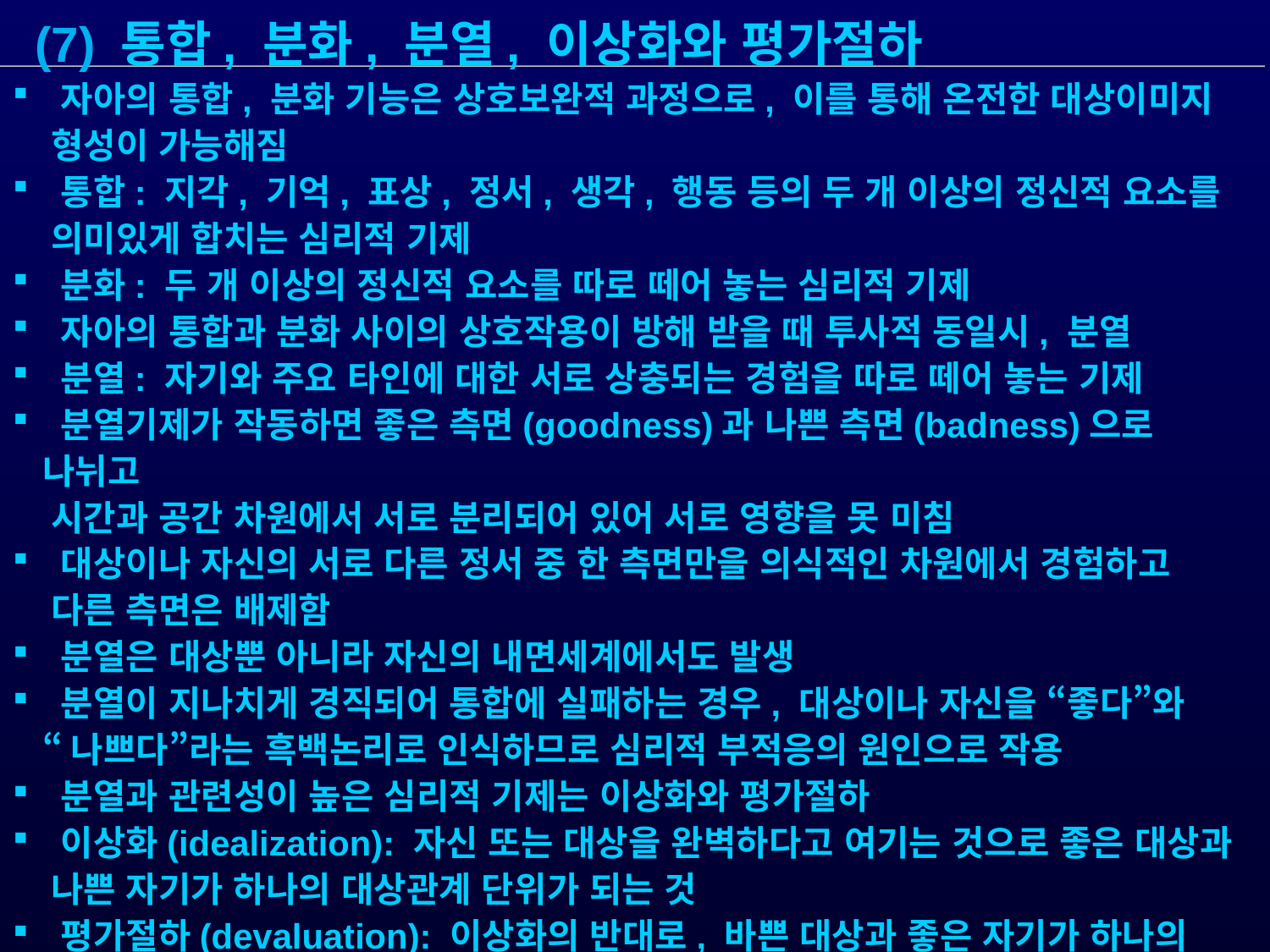

(7) 통합, 분화, 분열, 이상화와 평가절하

 자아의 통합, 분화 기능은 상호보완적 과정으로, 이를 통해 온전한 대상이미지
   형성이 가능해짐
 통합: 지각, 기억, 표상, 정서, 생각, 행동 등의 두 개 이상의 정신적 요소를
   의미있게 합치는 심리적 기제
 분화: 두 개 이상의 정신적 요소를 따로 떼어 놓는 심리적 기제
 자아의 통합과 분화 사이의 상호작용이 방해 받을 때 투사적 동일시, 분열
 분열: 자기와 주요 타인에 대한 서로 상충되는 경험을 따로 떼어 놓는 기제
 분열기제가 작동하면 좋은 측면(goodness)과 나쁜 측면(badness)으로 나뉘고
   시간과 공간 차원에서 서로 분리되어 있어 서로 영향을 못 미침
 대상이나 자신의 서로 다른 정서 중 한 측면만을 의식적인 차원에서 경험하고
   다른 측면은 배제함
 분열은 대상뿐 아니라 자신의 내면세계에서도 발생
 분열이 지나치게 경직되어 통합에 실패하는 경우, 대상이나 자신을 “좋다”와
   “나쁘다”라는 흑백논리로 인식하므로 심리적 부적응의 원인으로 작용
 분열과 관련성이 높은 심리적 기제는 이상화와 평가절하
 이상화(idealization): 자신 또는 대상을 완벽하다고 여기는 것으로 좋은 대상과
   나쁜 자기가 하나의 대상관계 단위가 되는 것
 평가절하(devaluation): 이상화의 반대로, 바쁜 대상과 좋은 자기가 하나의
   대상관계 단위를 형성하는 것으로 자신 또는 대상을 무가치하게 여김